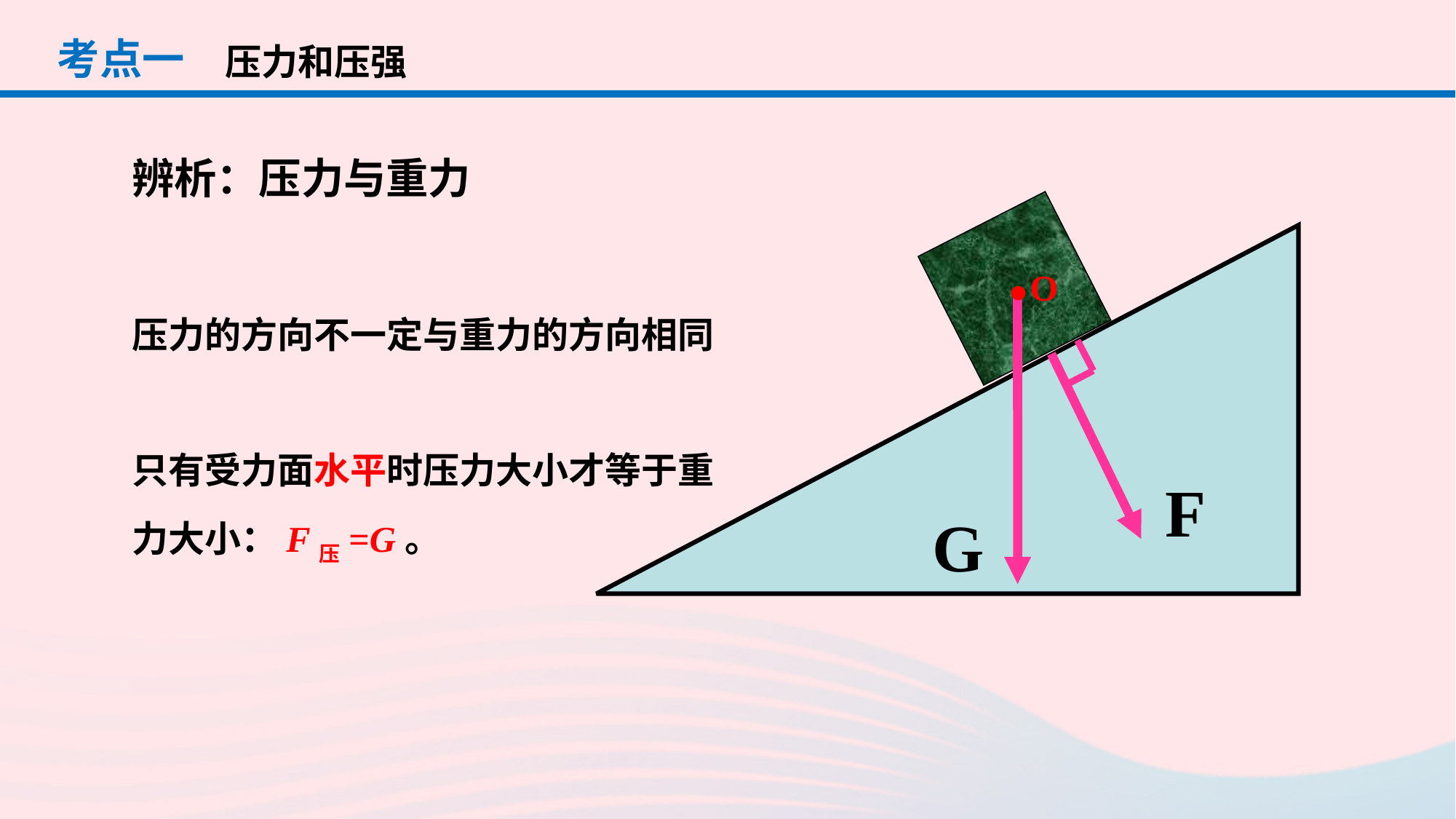

考点一
压力和压强

辨析：压力与重力
.

O
压力的方向不一定与重力的方向相同

只有受力面水平时压力大小才等于重力大小：F压=G。
F
G